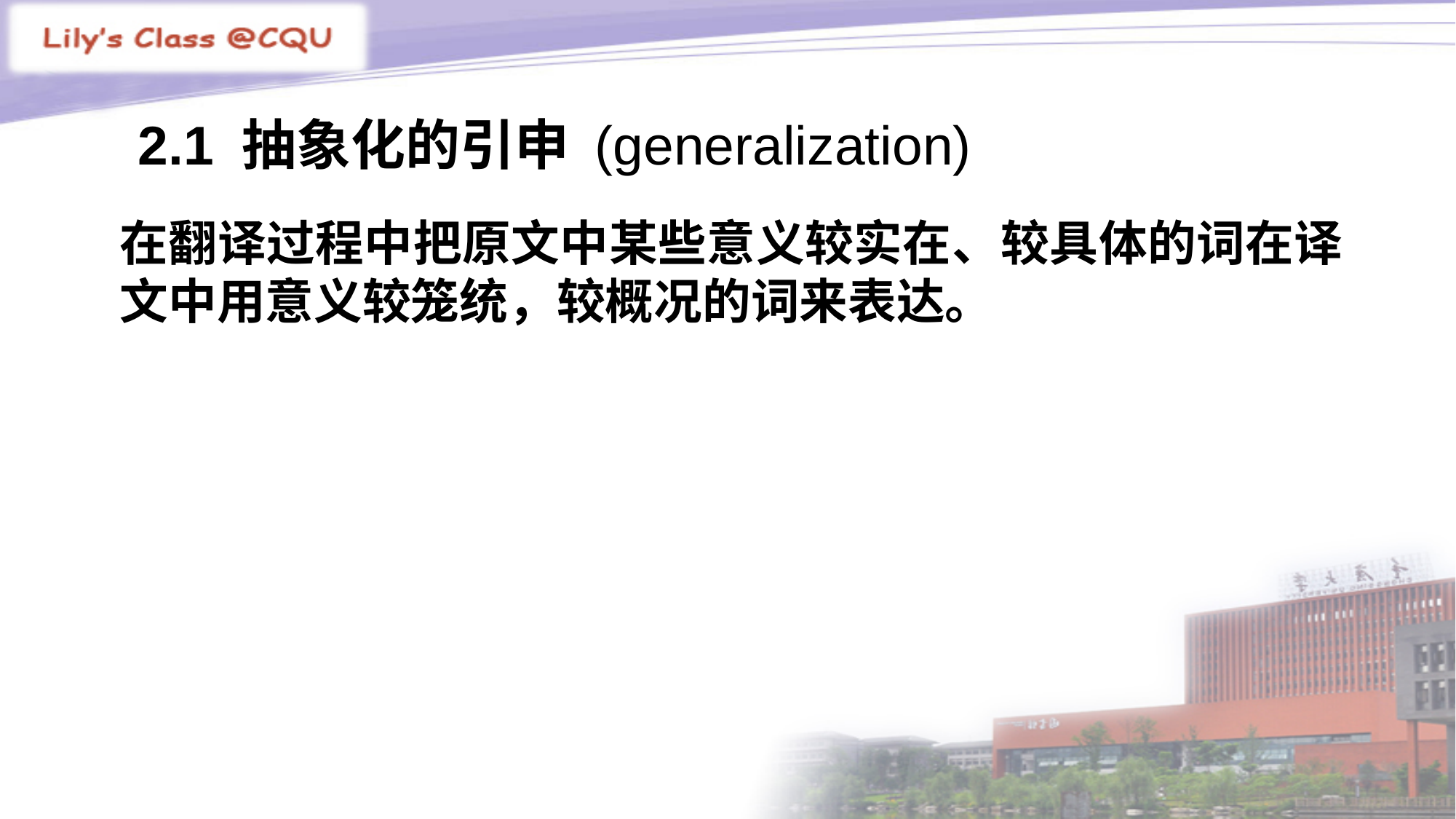

# 2.1 抽象化的引申 (generalization)
在翻译过程中把原文中某些意义较实在、较具体的词在译文中用意义较笼统，较概况的词来表达。